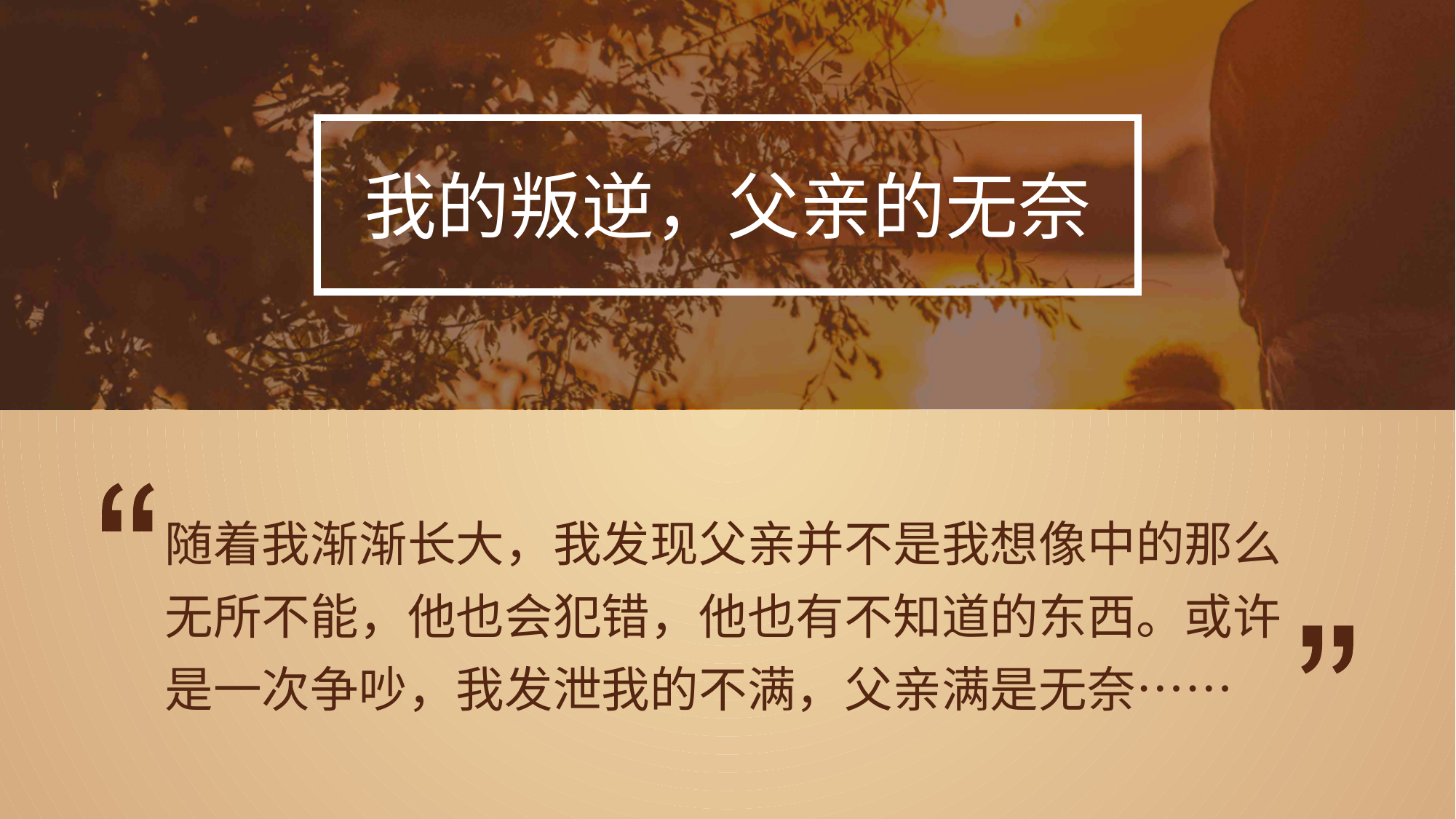

我的叛逆，父亲的无奈

随着我渐渐长大，我发现父亲并不是我想像中的那么无所不能，他也会犯错，他也有不知道的东西。或许是一次争吵，我发泄我的不满，父亲满是无奈……